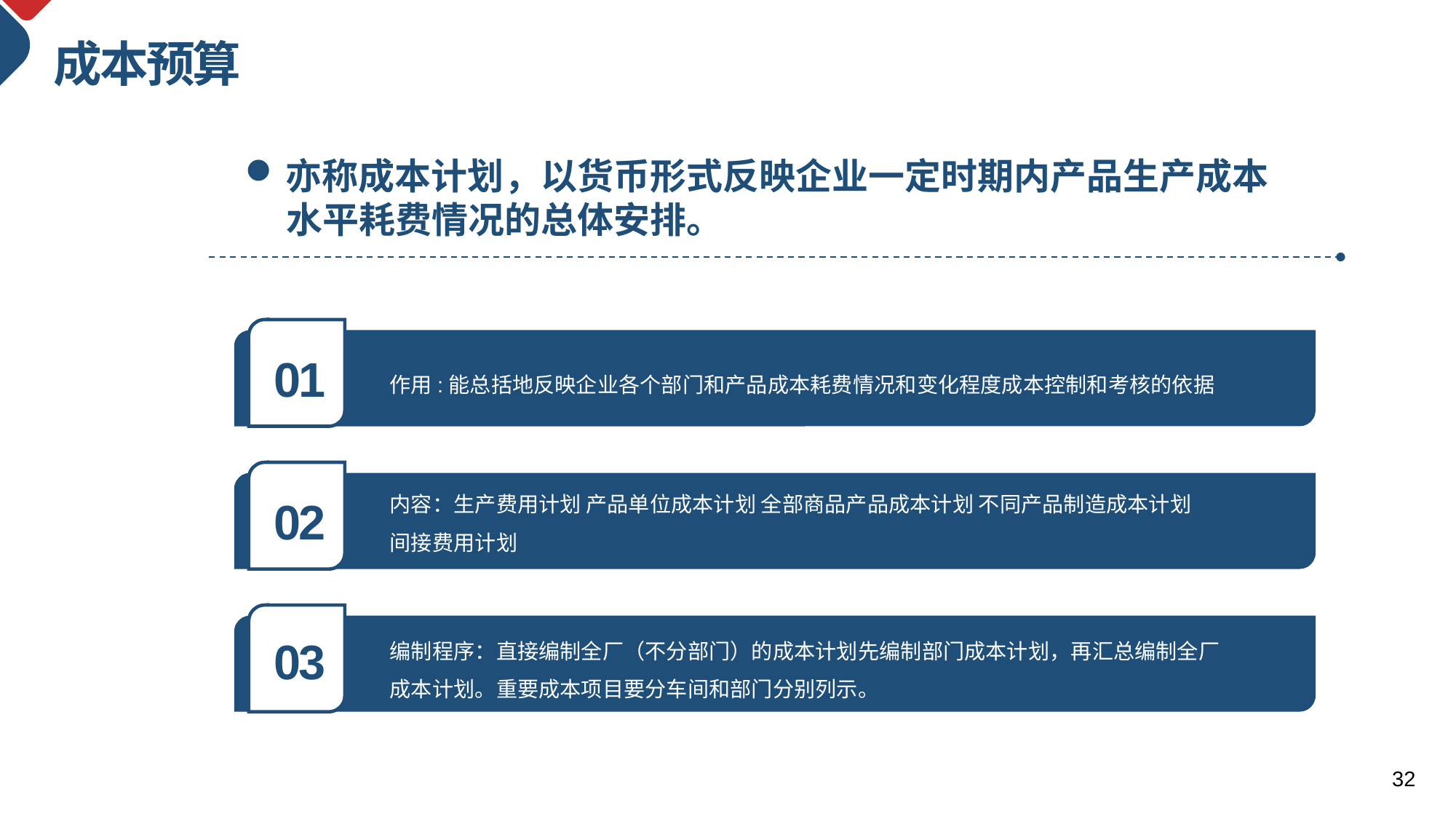

成本预算

亦称成本计划，以货币形式反映企业一定时期内产品生产成本
    水平耗费情况的总体安排。

01
作用:能总括地反映企业各个部门和产品成本耗费情况和变化程度成本控制和考核的依据

内容：生产费用计划 产品单位成本计划 全部商品产品成本计划 不同产品制造成本计划
间接费用计划
降低成本的措施

02

编制程序：直接编制全厂（不分部门）的成本计划先编制部门成本计划，再汇总编制全厂成本计划。重要成本项目要分车间和部门分别列示。
03